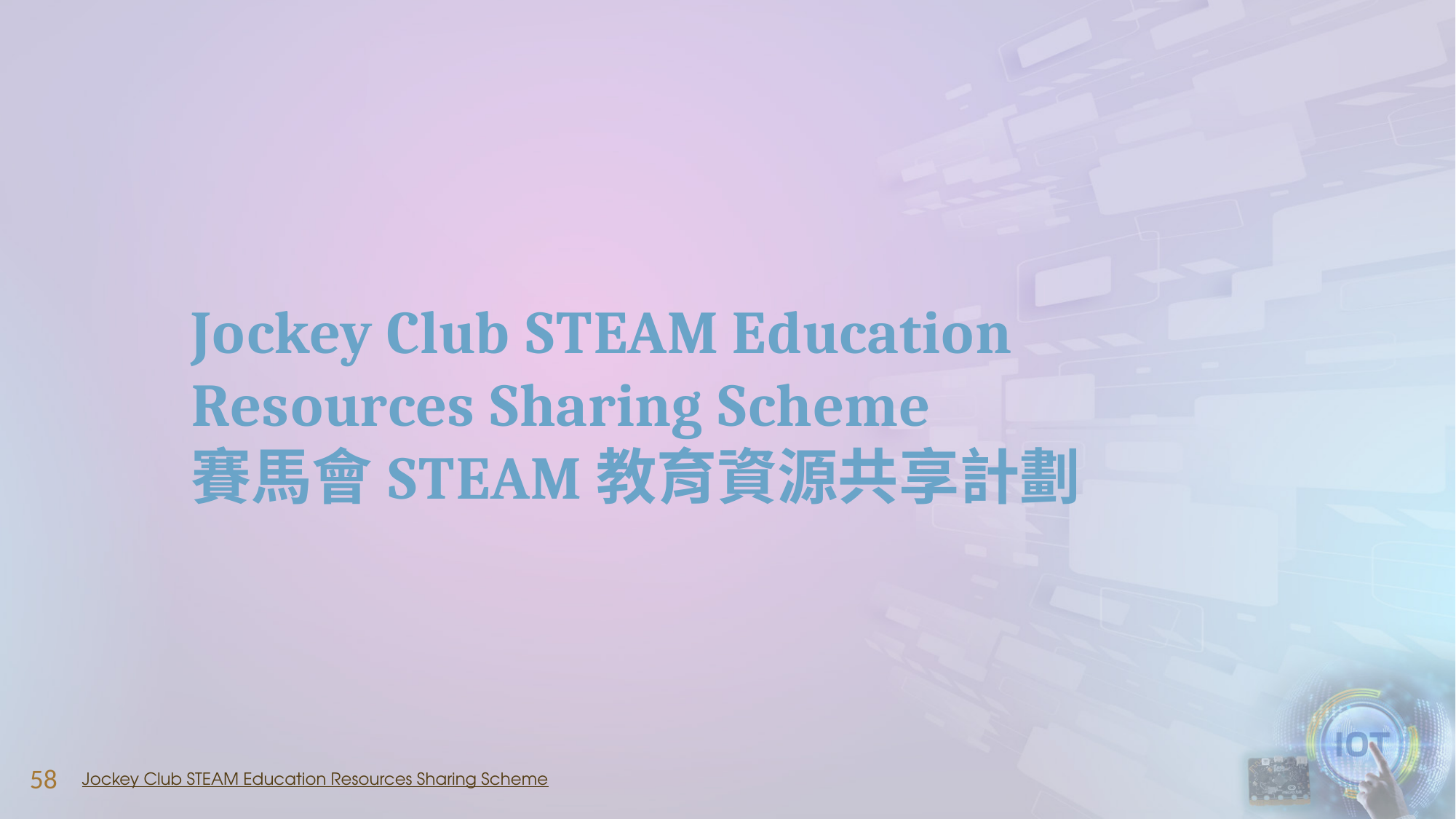

Jockey Club STEAM Education
Resources Sharing Scheme
賽馬會STEAM教育資源共享計劃